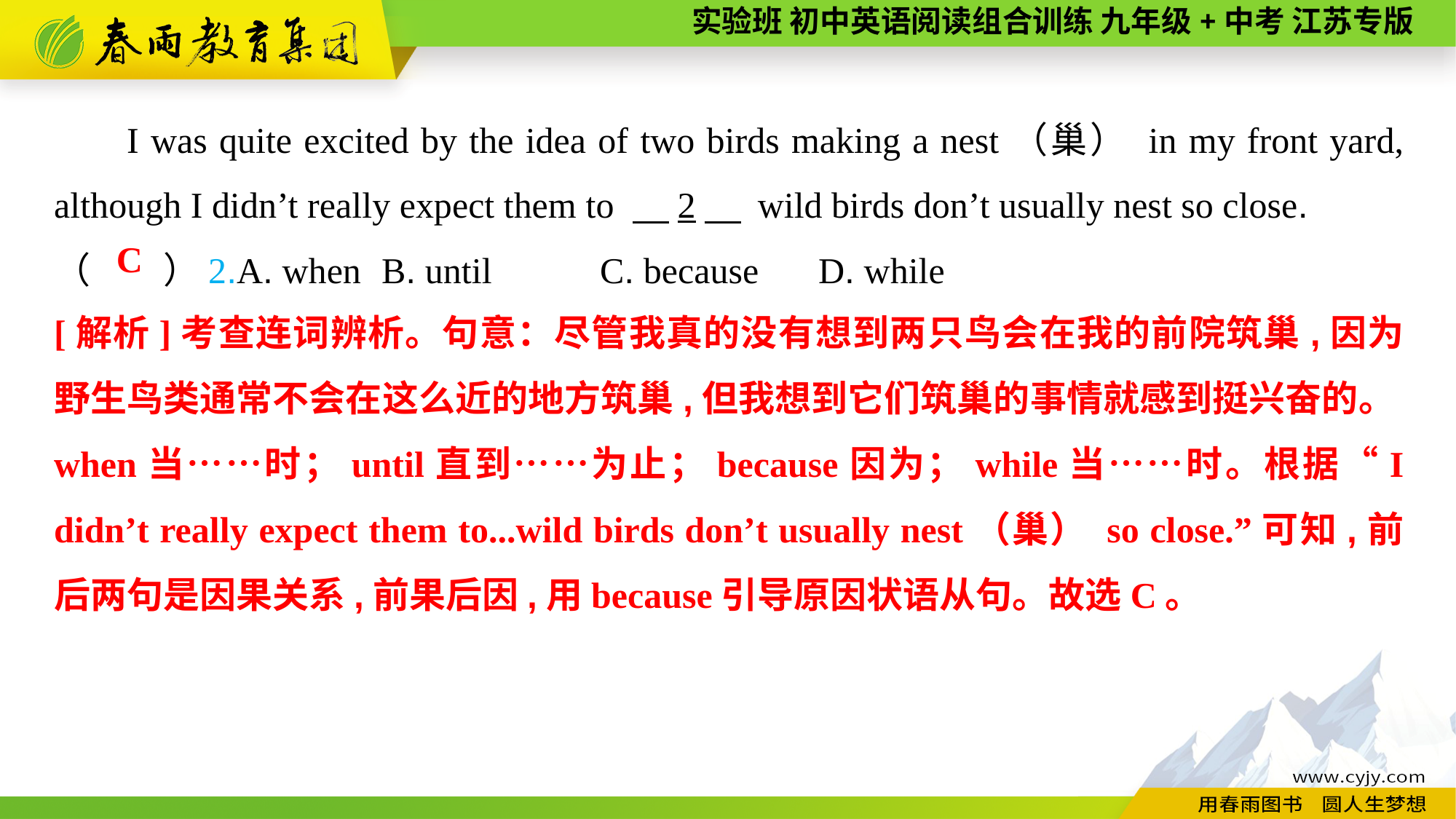

I was quite excited by the idea of two birds making a nest（巢） in my front yard, although I didn’t really expect them to 　2　 wild birds don’t usually nest so close.
（　　）2.A. when	B. until	C. because	D. while
C
[解析]考查连词辨析。句意：尽管我真的没有想到两只鸟会在我的前院筑巢,因为野生鸟类通常不会在这么近的地方筑巢,但我想到它们筑巢的事情就感到挺兴奋的。when当……时；until直到……为止；because因为；while当……时。根据“I didn’t really expect them to...wild birds don’t usually nest（巢） so close.”可知,前后两句是因果关系,前果后因,用because引导原因状语从句。故选C。